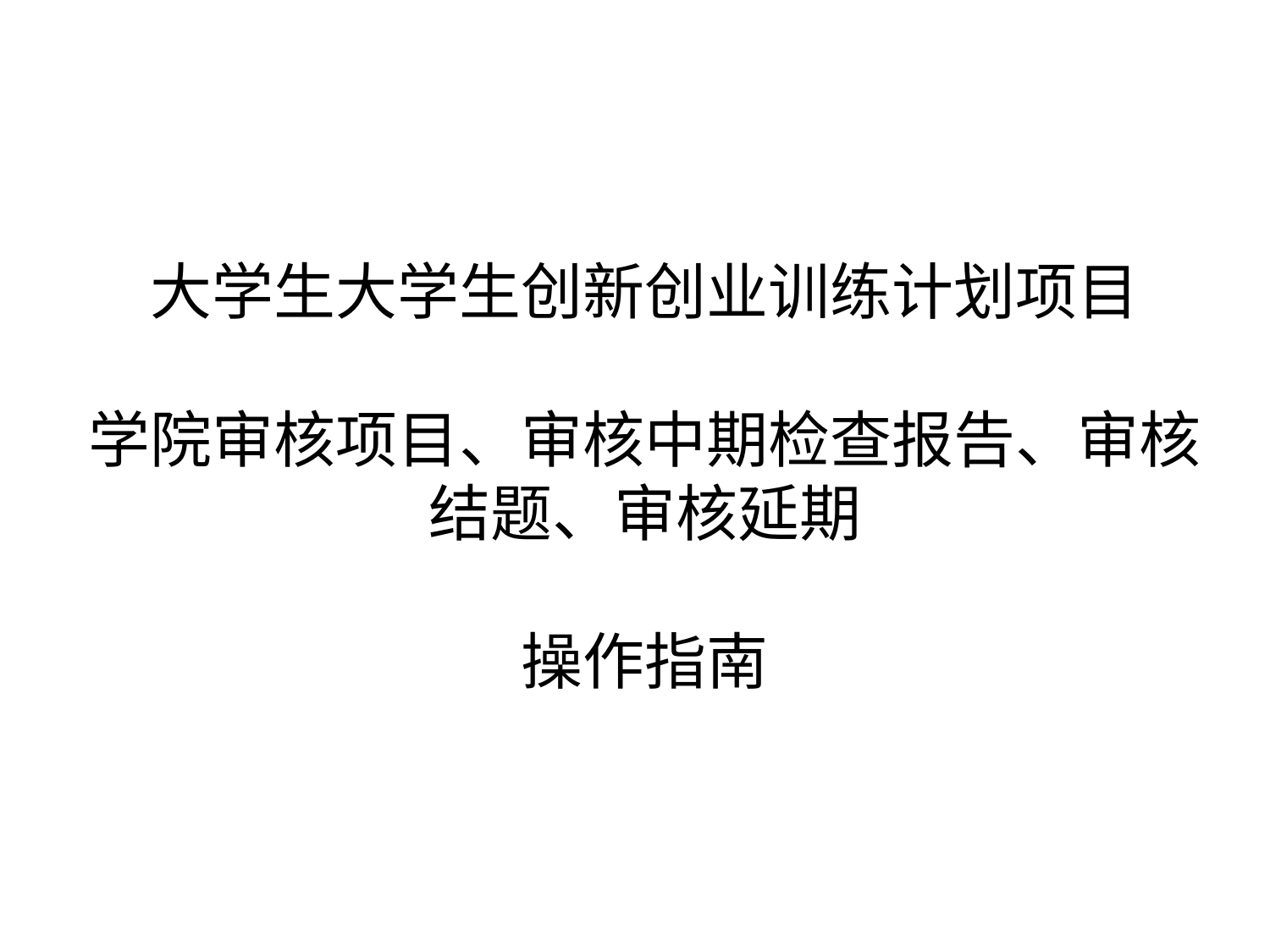

大学生大学生创新创业训练计划项目
学院审核项目、审核中期检查报告、审核结题、审核延期

操作指南